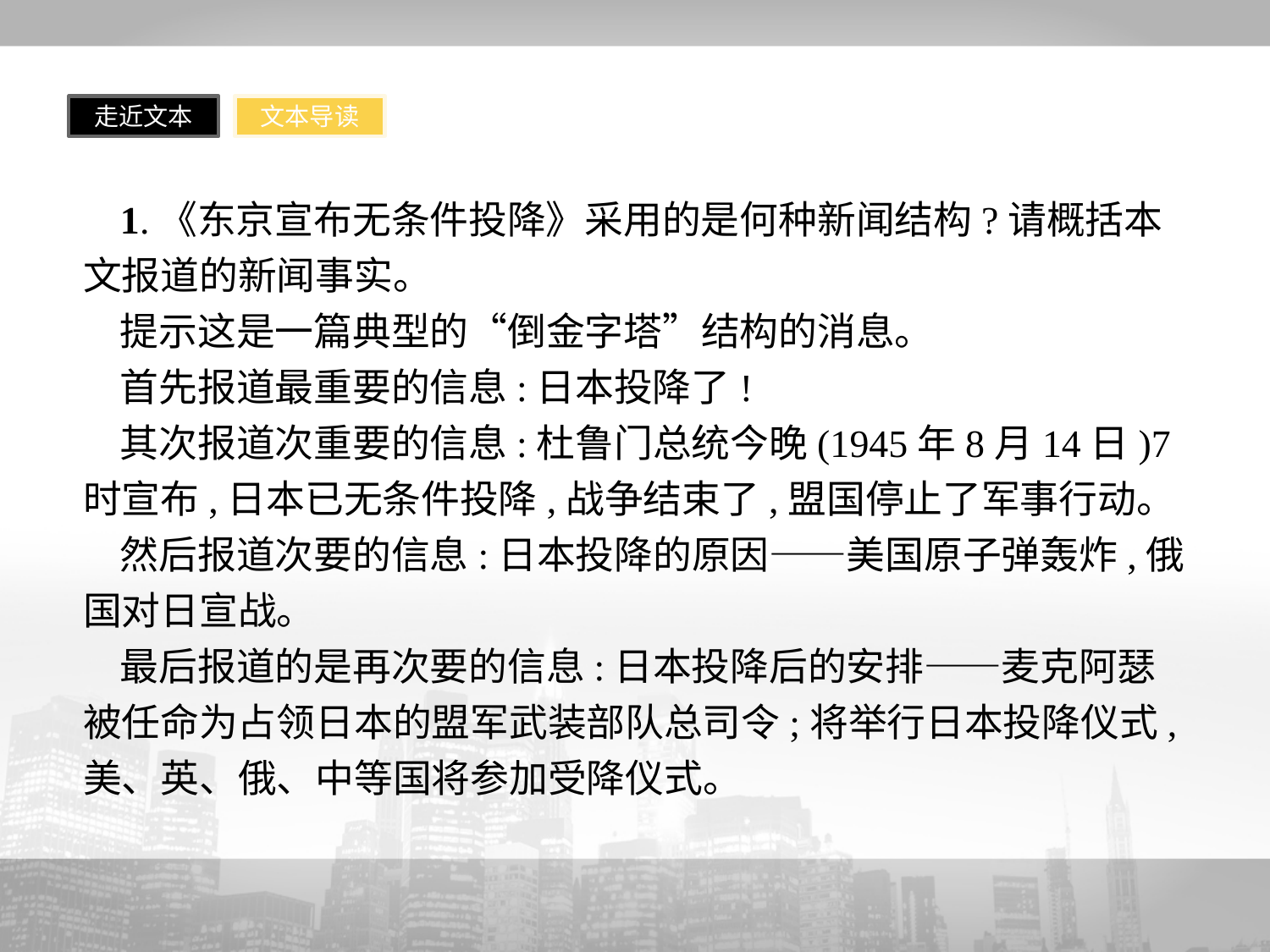

走近文本
文本导读
1.《东京宣布无条件投降》采用的是何种新闻结构?请概括本文报道的新闻事实。
提示这是一篇典型的“倒金字塔”结构的消息。
首先报道最重要的信息:日本投降了!
其次报道次重要的信息:杜鲁门总统今晚(1945年8月14日)7时宣布,日本已无条件投降,战争结束了,盟国停止了军事行动。
然后报道次要的信息:日本投降的原因——美国原子弹轰炸,俄国对日宣战。
最后报道的是再次要的信息:日本投降后的安排——麦克阿瑟被任命为占领日本的盟军武装部队总司令;将举行日本投降仪式,美、英、俄、中等国将参加受降仪式。